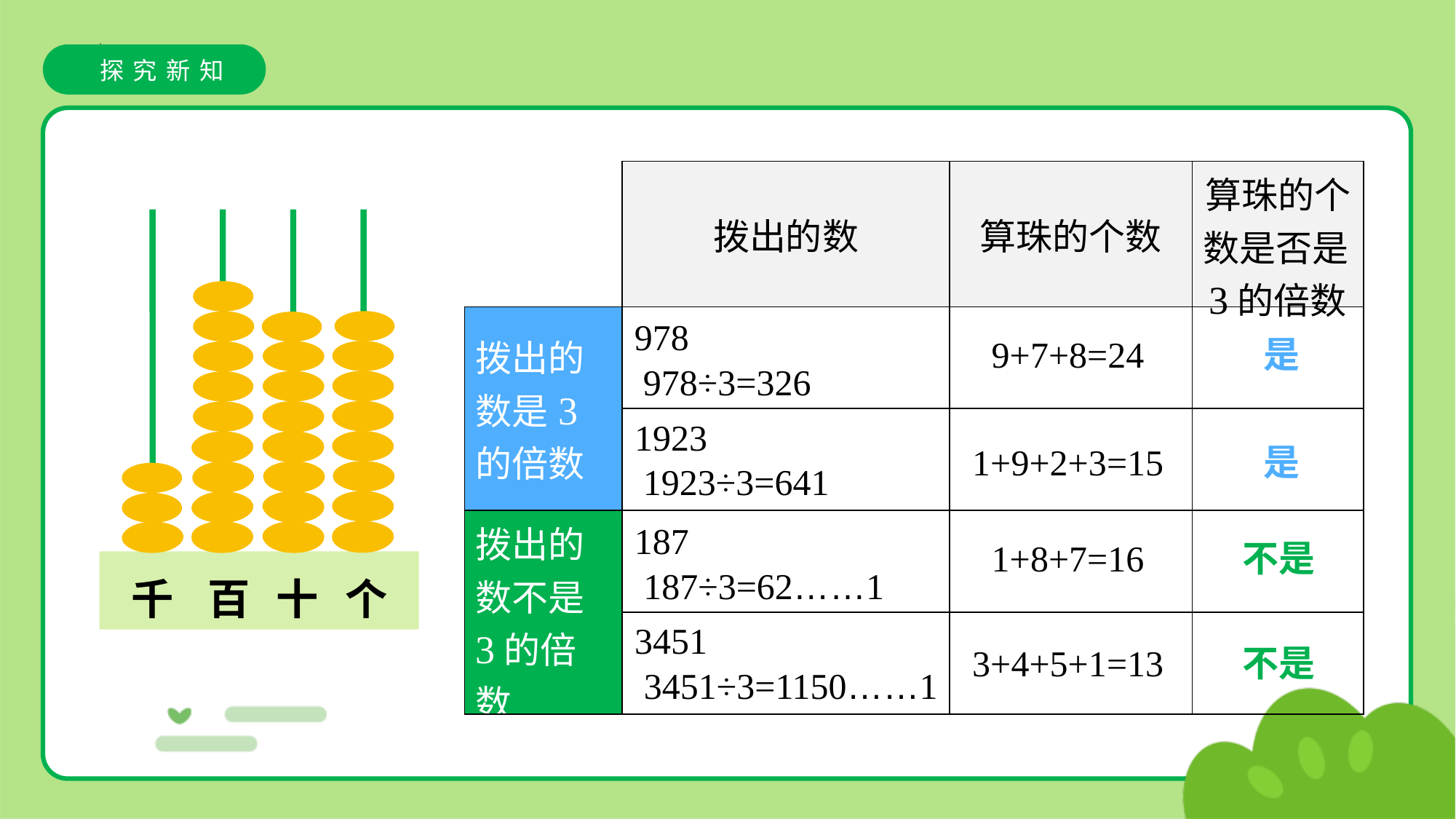

探究新知
|  | 拨出的数 | 算珠的个数 | 算珠的个数是否是3的倍数 |
| --- | --- | --- | --- |
| 拨出的数是3的倍数 |  |  |  |
|  |  |  |  |
| 拨出的数不是3的倍数 |  |  |  |
|  |  |  |  |

千
百
十
个

978

9+7+8=24
是
978÷3=326

1923
1+9+2+3=15
是
1923÷3=641
187
1+8+7=16
不是
187÷3=62……1
3451
3+4+5+1=13
不是
3451÷3=1150……1